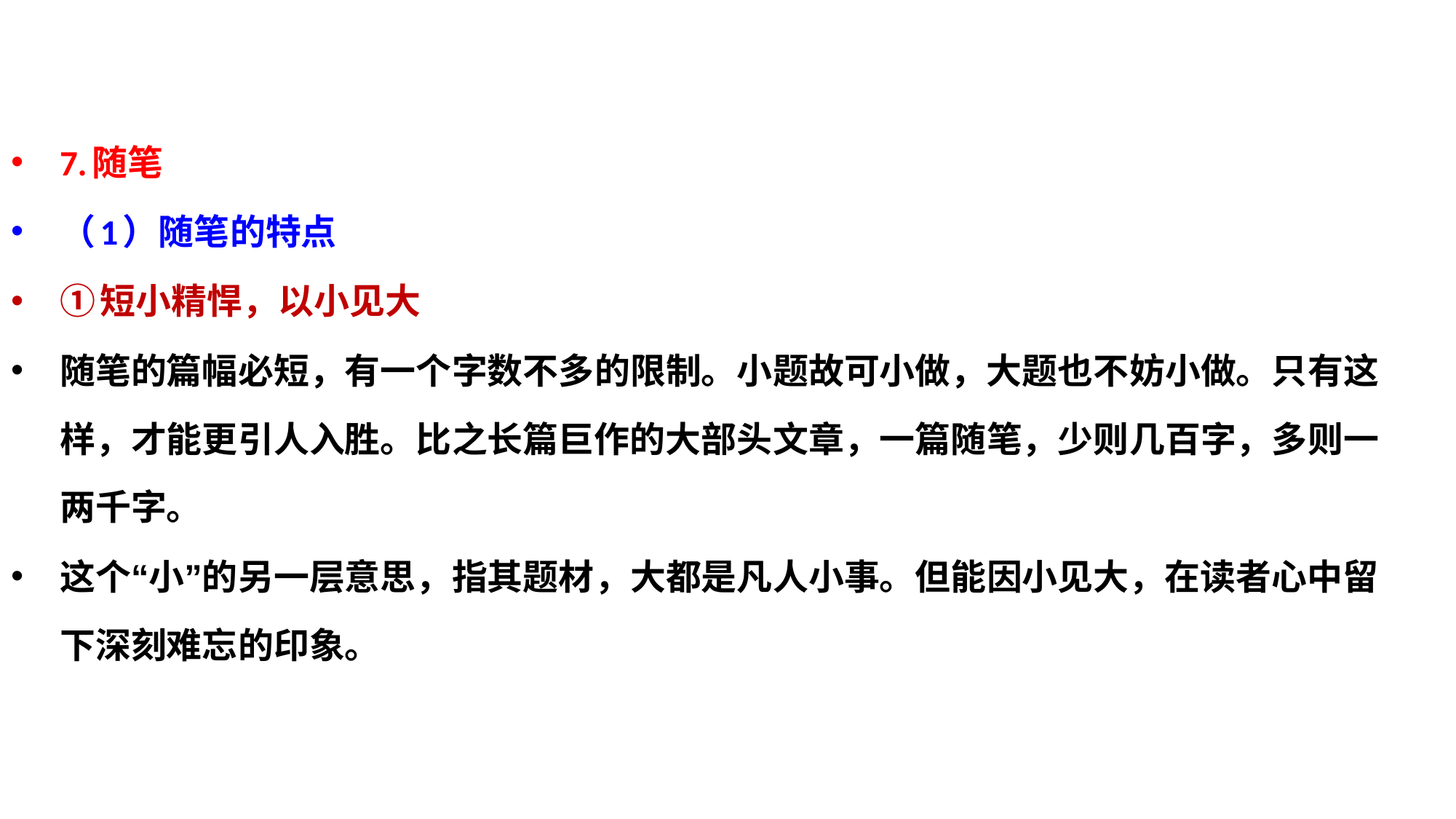

7.随笔
（1）随笔的特点
①短小精悍，以小见大
随笔的篇幅必短，有一个字数不多的限制。小题故可小做，大题也不妨小做。只有这样，才能更引人入胜。比之长篇巨作的大部头文章，一篇随笔，少则几百字，多则一两千字。
这个“小”的另一层意思，指其题材，大都是凡人小事。但能因小见大，在读者心中留下深刻难忘的印象。